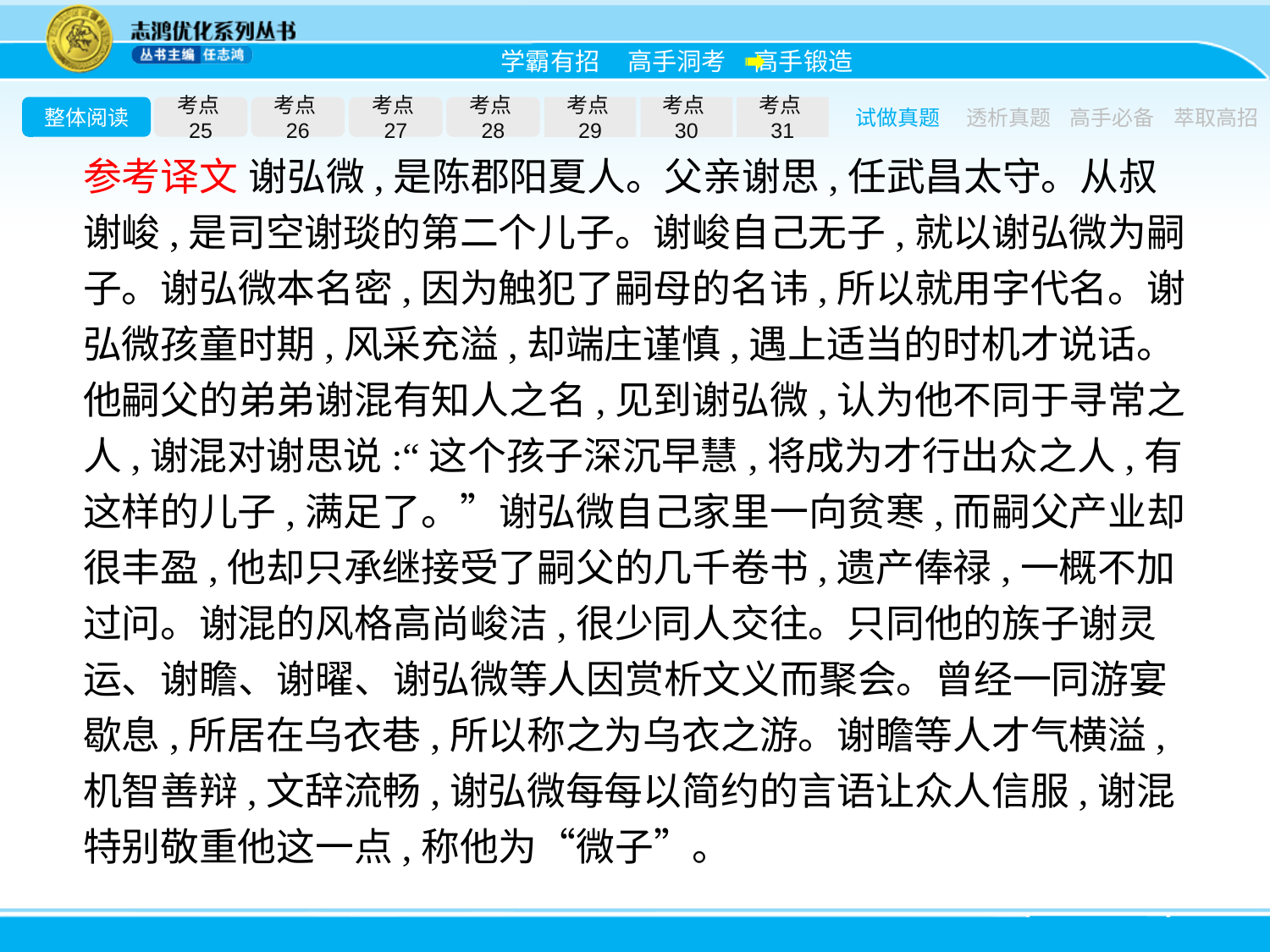

整体阅读
考点25
考点26
考点27
考点28
考点29
考点30
考点31
试做真题
透析真题
高手必备
萃取高招
参考译文 谢弘微,是陈郡阳夏人。父亲谢思,任武昌太守。从叔谢峻,是司空谢琰的第二个儿子。谢峻自己无子,就以谢弘微为嗣子。谢弘微本名密,因为触犯了嗣母的名讳,所以就用字代名。谢弘微孩童时期,风采充溢,却端庄谨慎,遇上适当的时机才说话。他嗣父的弟弟谢混有知人之名,见到谢弘微,认为他不同于寻常之人,谢混对谢思说:“这个孩子深沉早慧,将成为才行出众之人,有这样的儿子,满足了。”谢弘微自己家里一向贫寒,而嗣父产业却很丰盈,他却只承继接受了嗣父的几千卷书,遗产俸禄,一概不加过问。谢混的风格高尚峻洁,很少同人交往。只同他的族子谢灵运、谢瞻、谢曜、谢弘微等人因赏析文义而聚会。曾经一同游宴歇息,所居在乌衣巷,所以称之为乌衣之游。谢瞻等人才气横溢,机智善辩,文辞流畅,谢弘微每每以简约的言语让众人信服,谢混特别敬重他这一点,称他为“微子”。